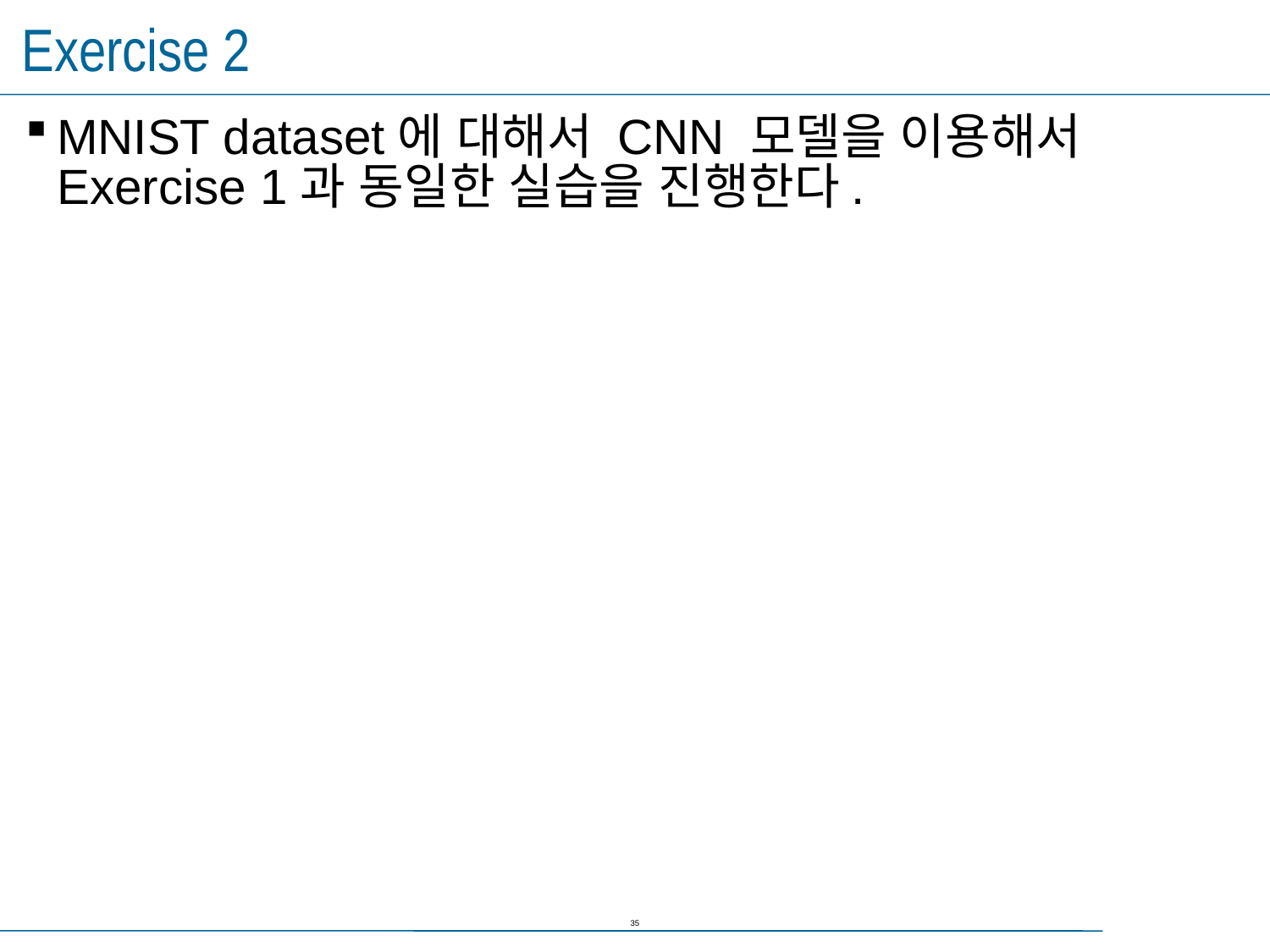

# Exercise 2
MNIST dataset에 대해서 CNN 모델을 이용해서 Exercise 1과 동일한 실습을 진행한다.